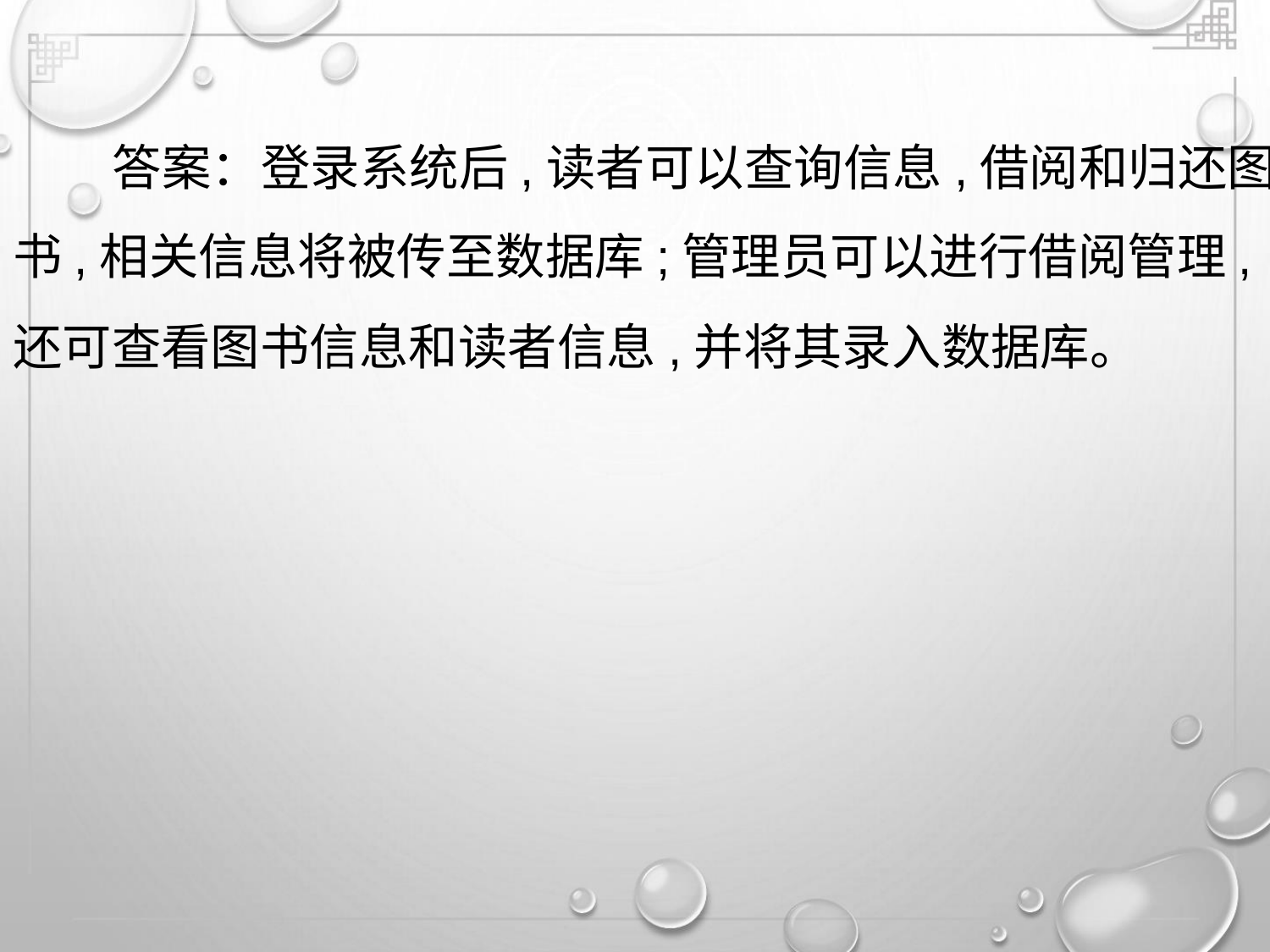

答案：登录系统后,读者可以查询信息,借阅和归还图
书,相关信息将被传至数据库;管理员可以进行借阅管理,
还可查看图书信息和读者信息,并将其录入数据库。